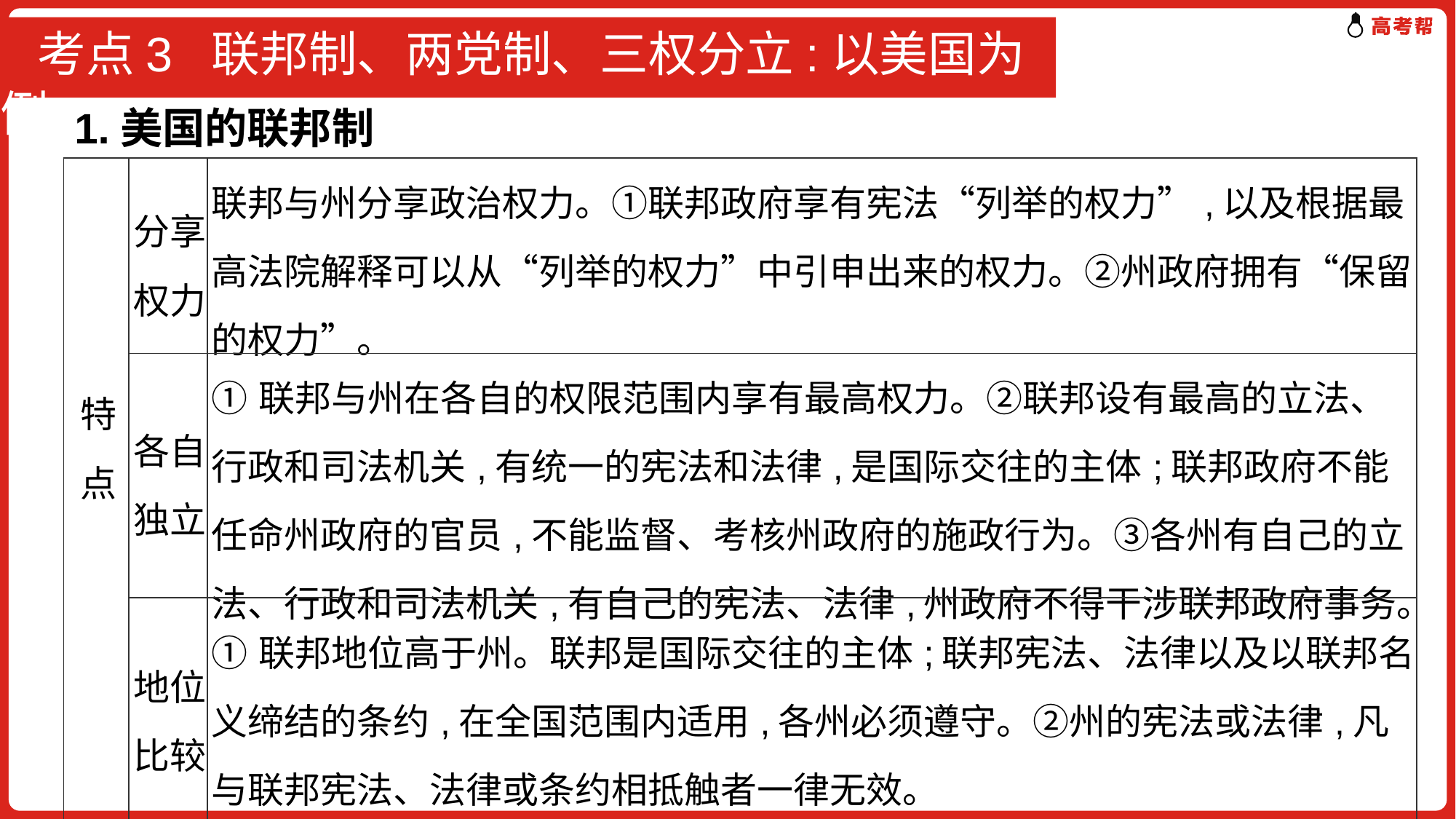

# 考点3  联邦制、两党制、三权分立:以美国为例
1.美国的联邦制
| 特点 | 分享权力 | 联邦与州分享政治权力。①联邦政府享有宪法“列举的权力”,以及根据最高法院解释可以从“列举的权力”中引申出来的权力。②州政府拥有“保留的权力”。 |
| --- | --- | --- |
|  | 各自独立 | ①联邦与州在各自的权限范围内享有最高权力。②联邦设有最高的立法、行政和司法机关,有统一的宪法和法律,是国际交往的主体;联邦政府不能任命州政府的官员,不能监督、考核州政府的施政行为。③各州有自己的立法、行政和司法机关,有自己的宪法、法律,州政府不得干涉联邦政府事务。 |
|  | 地位比较 | ①联邦地位高于州。联邦是国际交往的主体;联邦宪法、法律以及以联邦名义缔结的条约,在全国范围内适用,各州必须遵守。②州的宪法或法律,凡与联邦宪法、法律或条约相抵触者一律无效。 |